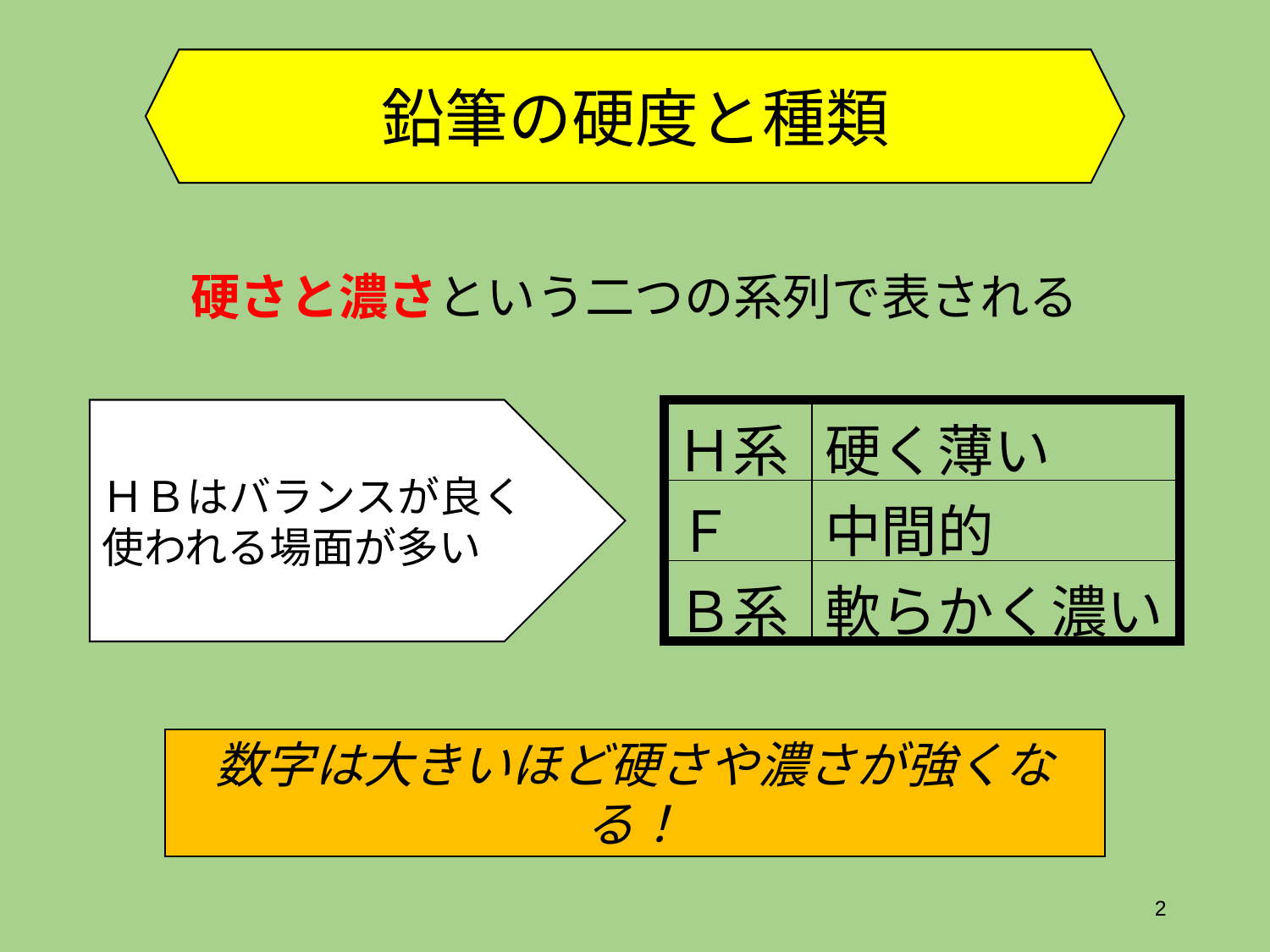

鉛筆の硬度と種類
硬さと濃さという二つの系列で表される
ＨＢはバランスが良く
使われる場面が多い
| Ｈ系 | 硬く薄い |
| --- | --- |
| Ｆ | 中間的 |
| Ｂ系 | 軟らかく濃い |
数字は大きいほど硬さや濃さが強くなる！
2